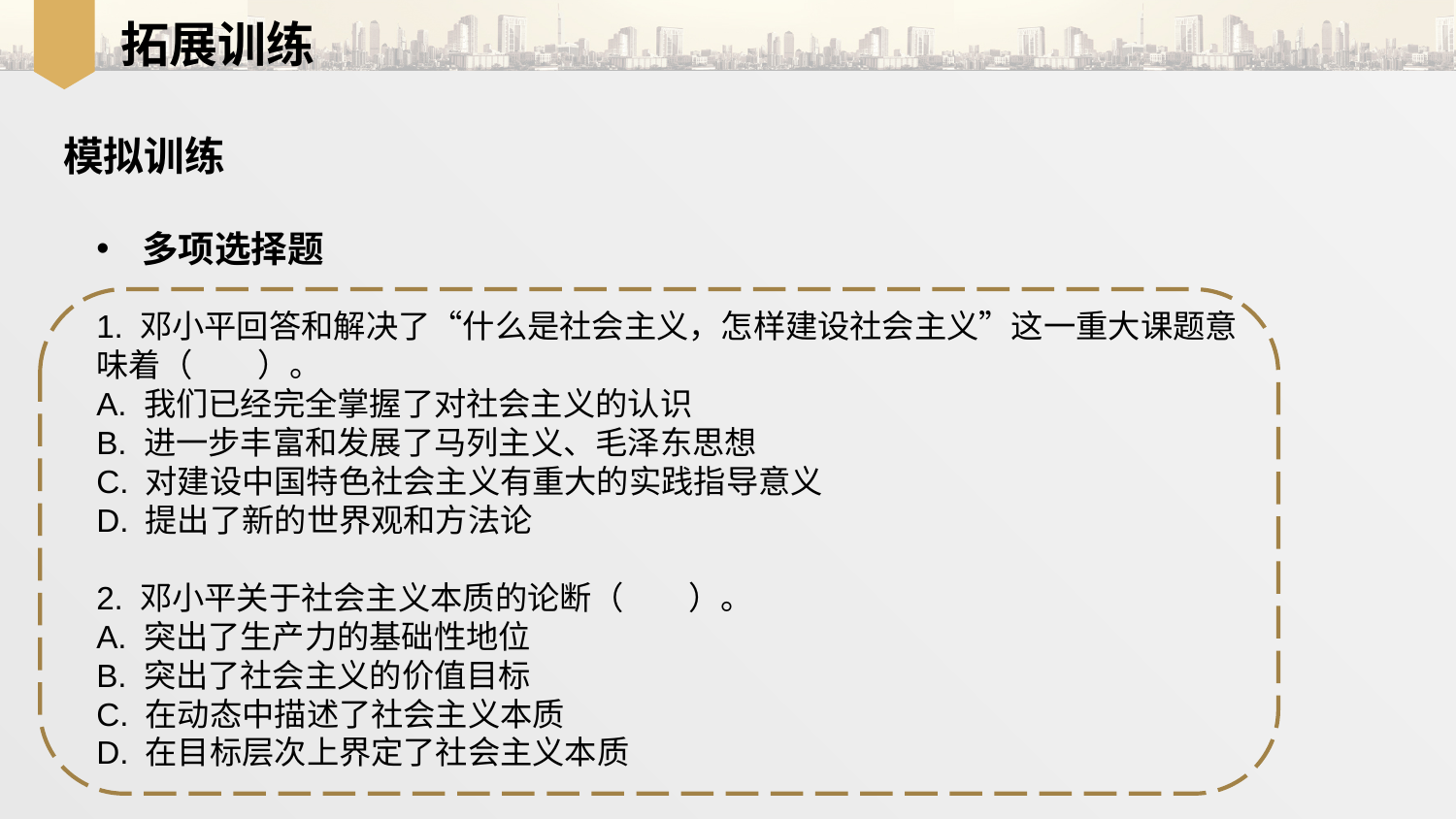

拓展训练
模拟训练
多项选择题

1. 邓小平回答和解决了“什么是社会主义，怎样建设社会主义”这一重大课题意味着（　　）。
A. 我们已经完全掌握了对社会主义的认识
B. 进一步丰富和发展了马列主义、毛泽东思想
C. 对建设中国特色社会主义有重大的实践指导意义
D. 提出了新的世界观和方法论

2. 邓小平关于社会主义本质的论断（　　）。
A. 突出了生产力的基础性地位
B. 突出了社会主义的价值目标
C. 在动态中描述了社会主义本质
D. 在目标层次上界定了社会主义本质